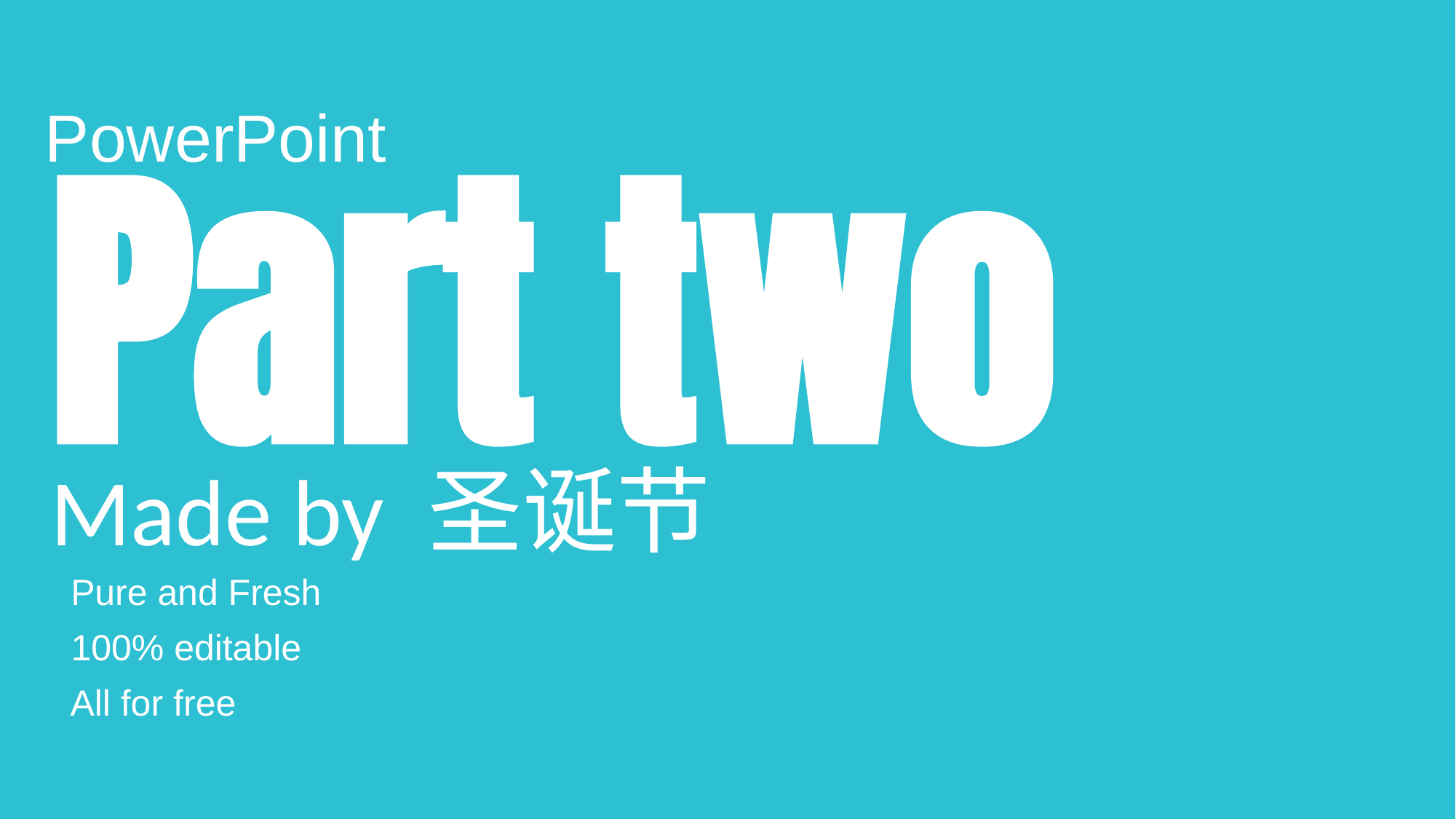

PowerPoint
Part two
Made by 圣诞节
Pure and Fresh
100% editable
All for free